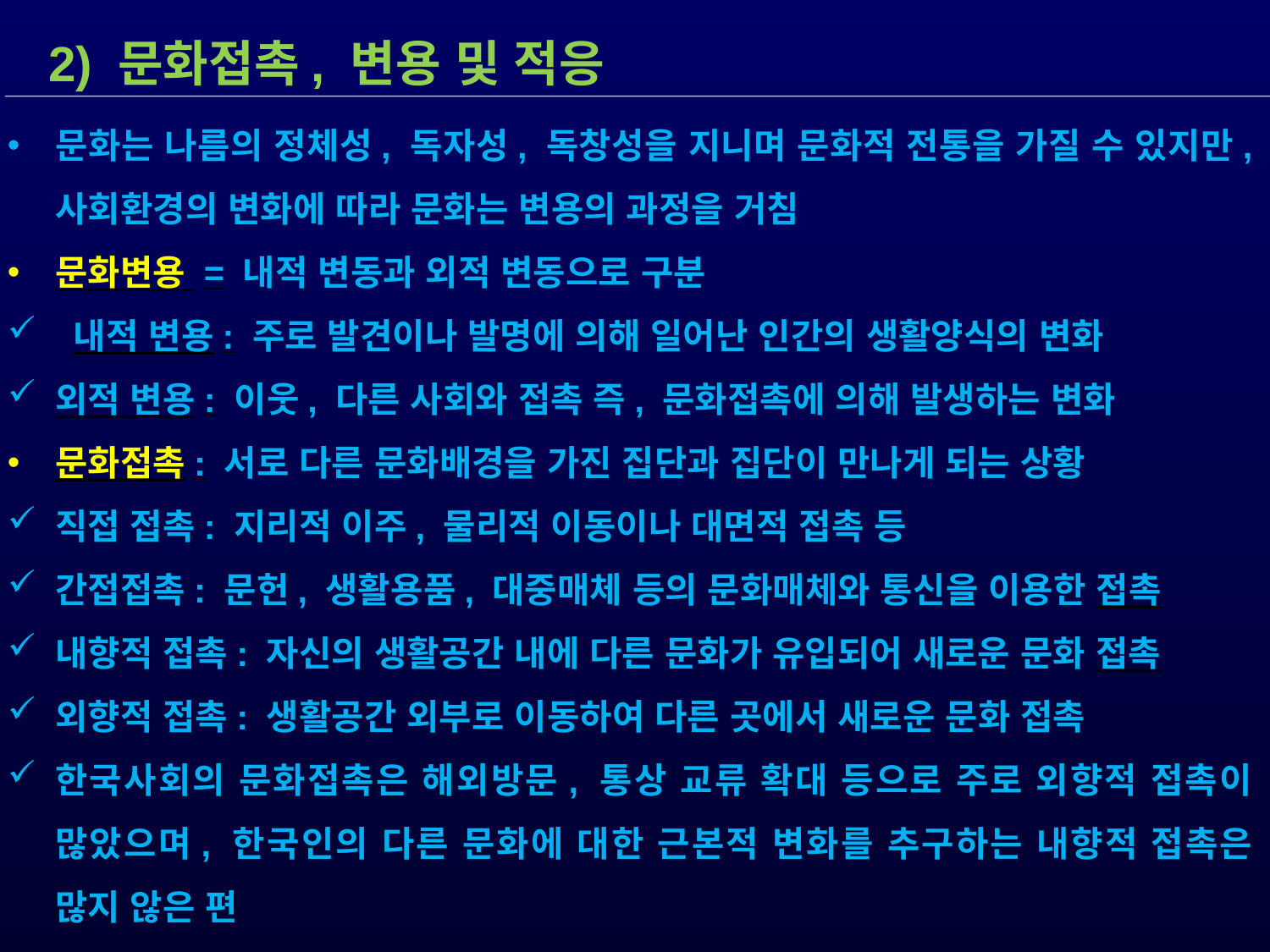

2) 문화접촉, 변용 및 적응
문화는 나름의 정체성, 독자성, 독창성을 지니며 문화적 전통을 가질 수 있지만, 사회환경의 변화에 따라 문화는 변용의 과정을 거침
문화변용 = 내적 변동과 외적 변동으로 구분
 내적 변용: 주로 발견이나 발명에 의해 일어난 인간의 생활양식의 변화
외적 변용: 이웃, 다른 사회와 접촉 즉, 문화접촉에 의해 발생하는 변화
문화접촉: 서로 다른 문화배경을 가진 집단과 집단이 만나게 되는 상황
직접 접촉: 지리적 이주, 물리적 이동이나 대면적 접촉 등
간접접촉: 문헌, 생활용품, 대중매체 등의 문화매체와 통신을 이용한 접촉
내향적 접촉: 자신의 생활공간 내에 다른 문화가 유입되어 새로운 문화 접촉
외향적 접촉: 생활공간 외부로 이동하여 다른 곳에서 새로운 문화 접촉
한국사회의 문화접촉은 해외방문, 통상 교류 확대 등으로 주로 외향적 접촉이 많았으며, 한국인의 다른 문화에 대한 근본적 변화를 추구하는 내향적 접촉은 많지 않은 편